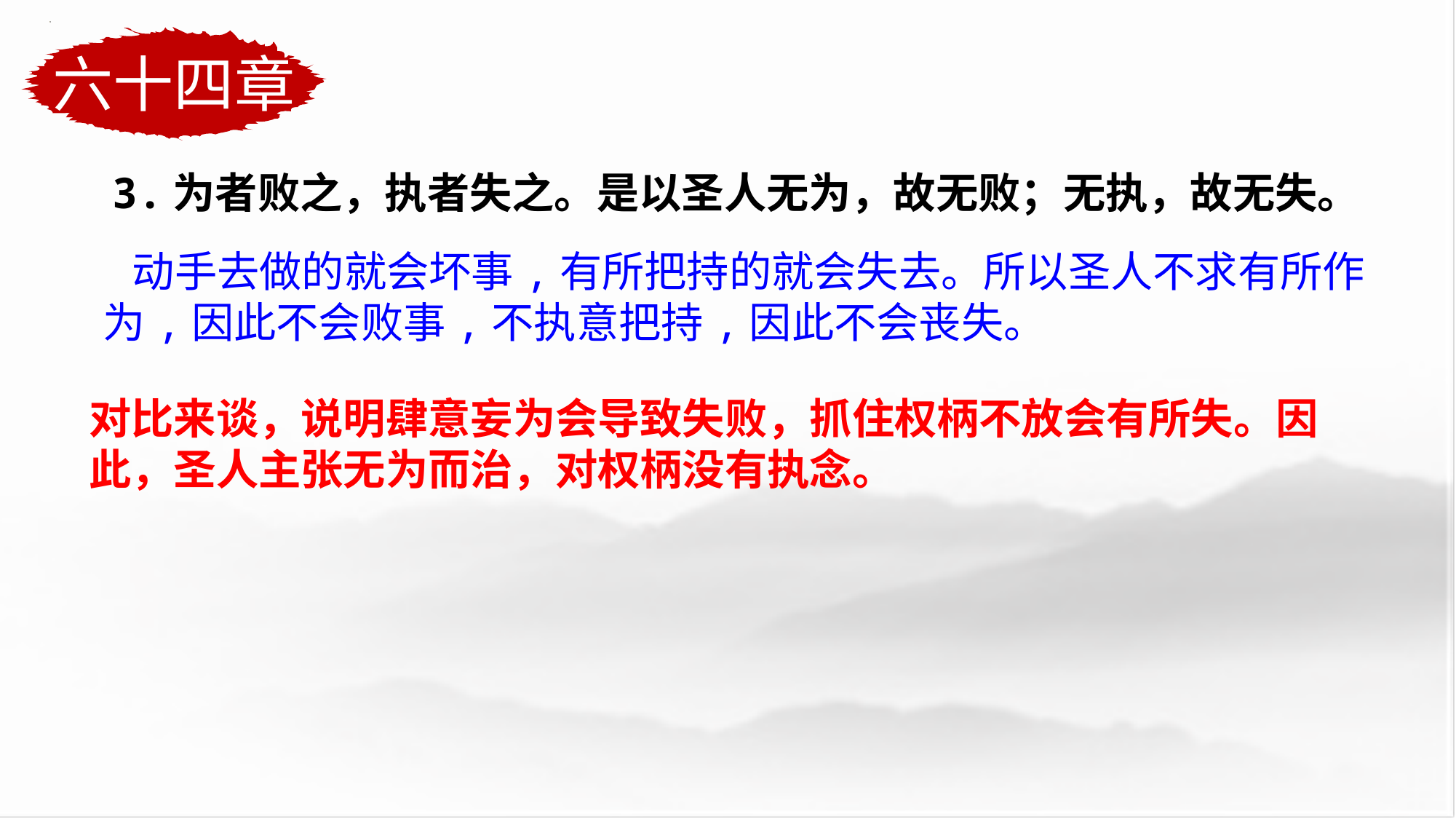

六十四章
3.为者败之，执者失之。是以圣人无为，故无败；无执，故无失。
  动手去做的就会坏事,有所把持的就会失去。所以圣人不求有所作为,因此不会败事,不执意把持,因此不会丧失。
对比来谈，说明肆意妄为会导致失败，抓住权柄不放会有所失。因此，圣人主张无为而治，对权柄没有执念。